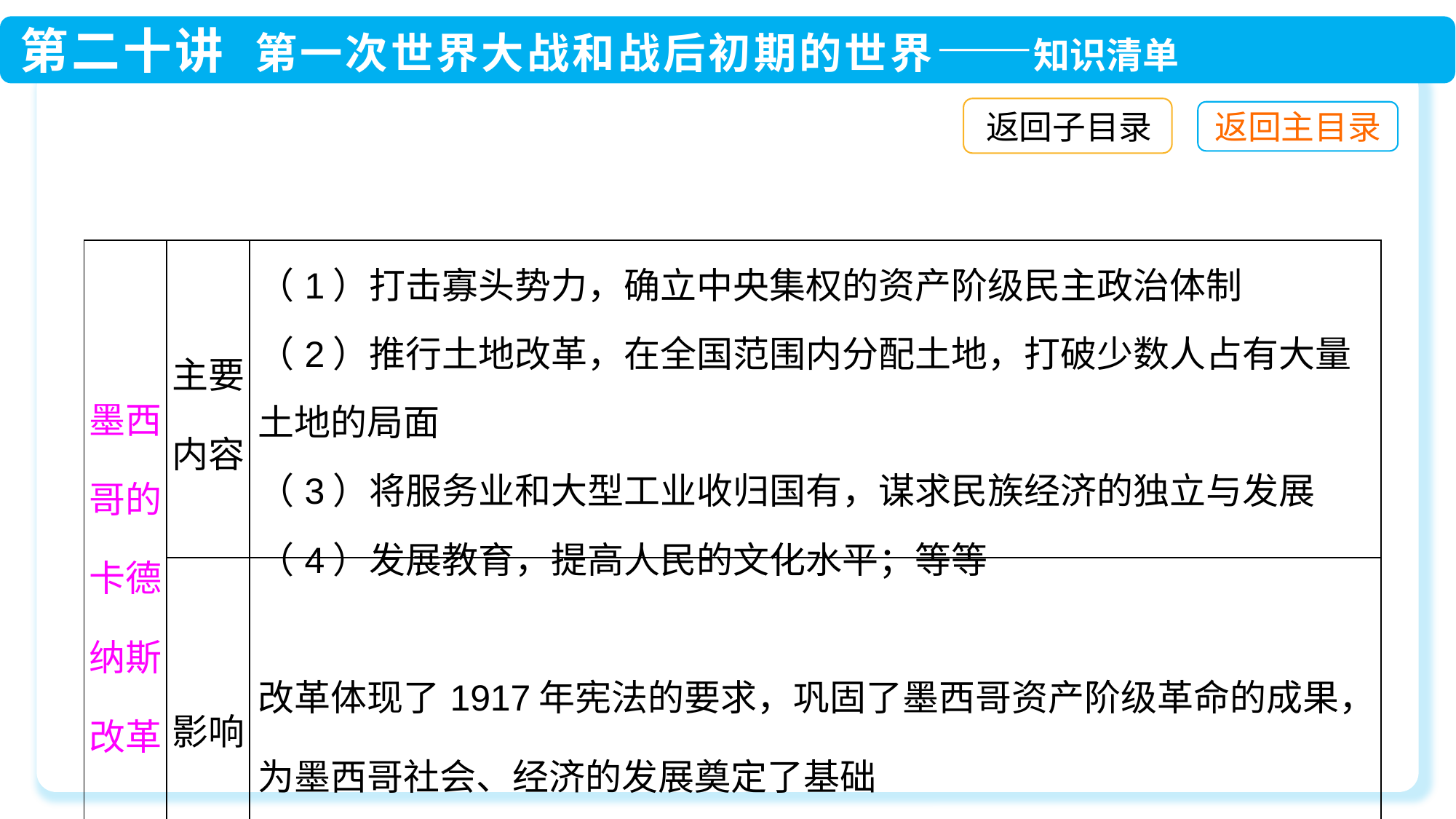

返回子目录
| 墨西哥的卡德纳斯改革 | 主要内容 | （1）打击寡头势力，确立中央集权的资产阶级民主政治体制 （2）推行土地改革，在全国范围内分配土地，打破少数人占有大量土地的局面 （3）将服务业和大型工业收归国有，谋求民族经济的独立与发展 （4）发展教育，提高人民的文化水平；等等 |
| --- | --- | --- |
|  | 影响 | 改革体现了1917年宪法的要求，巩固了墨西哥资产阶级革命的成果，为墨西哥社会、经济的发展奠定了基础 |